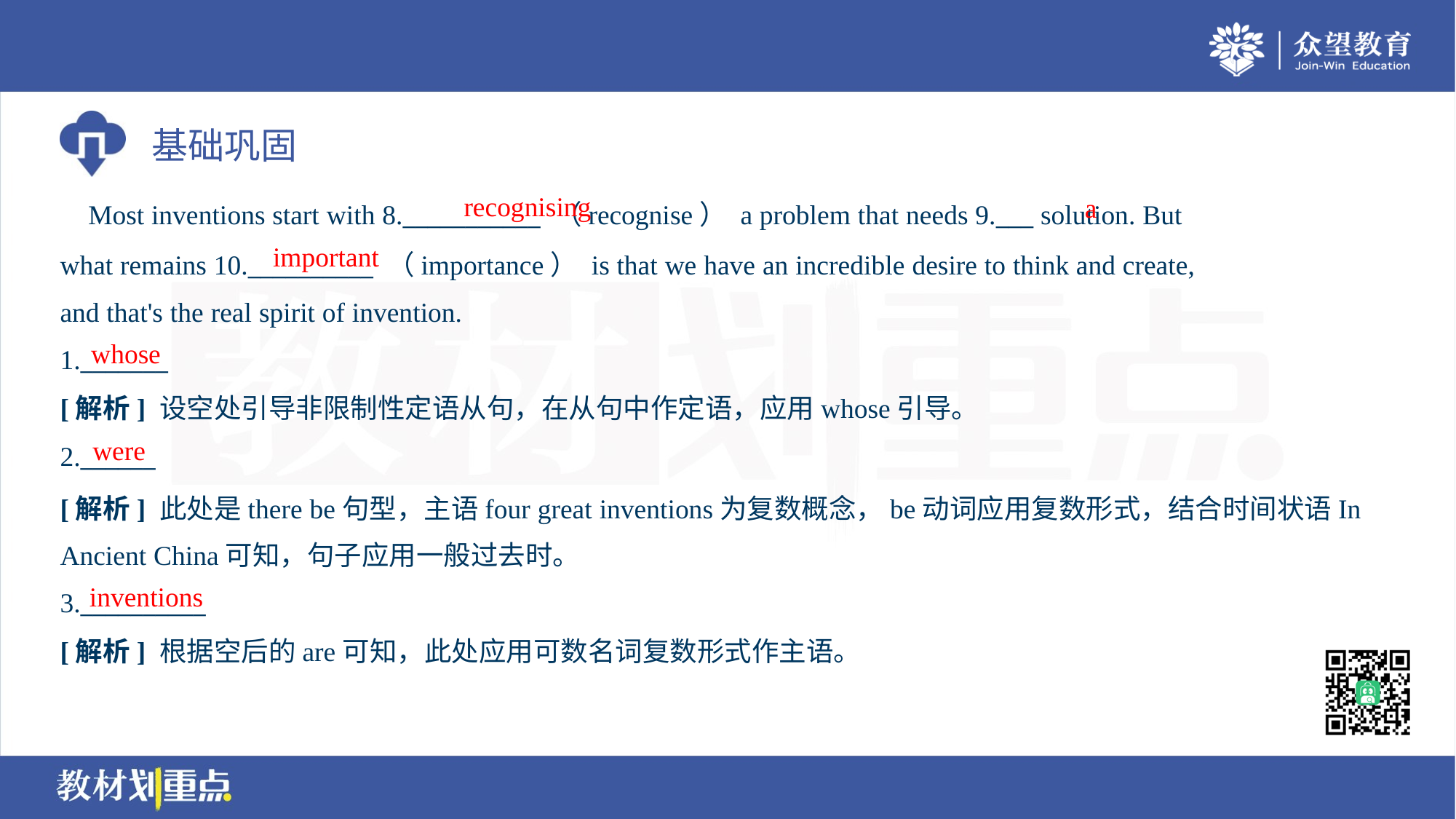

recognising
a
    Most inventions start with 8.___________ （recognise） a problem that needs 9.___ solution. But
what remains 10.__________ （importance） is that we have an incredible desire to think and create,
and that's the real spirit of invention.
important
whose
1._______
[解析] 设空处引导非限制性定语从句，在从句中作定语，应用whose引导。
were
2.______
[解析] 此处是there be句型，主语four great inventions为复数概念，be动词应用复数形式，结合时间状语In
Ancient China可知，句子应用一般过去时。
inventions
3.__________
[解析] 根据空后的are可知，此处应用可数名词复数形式作主语。